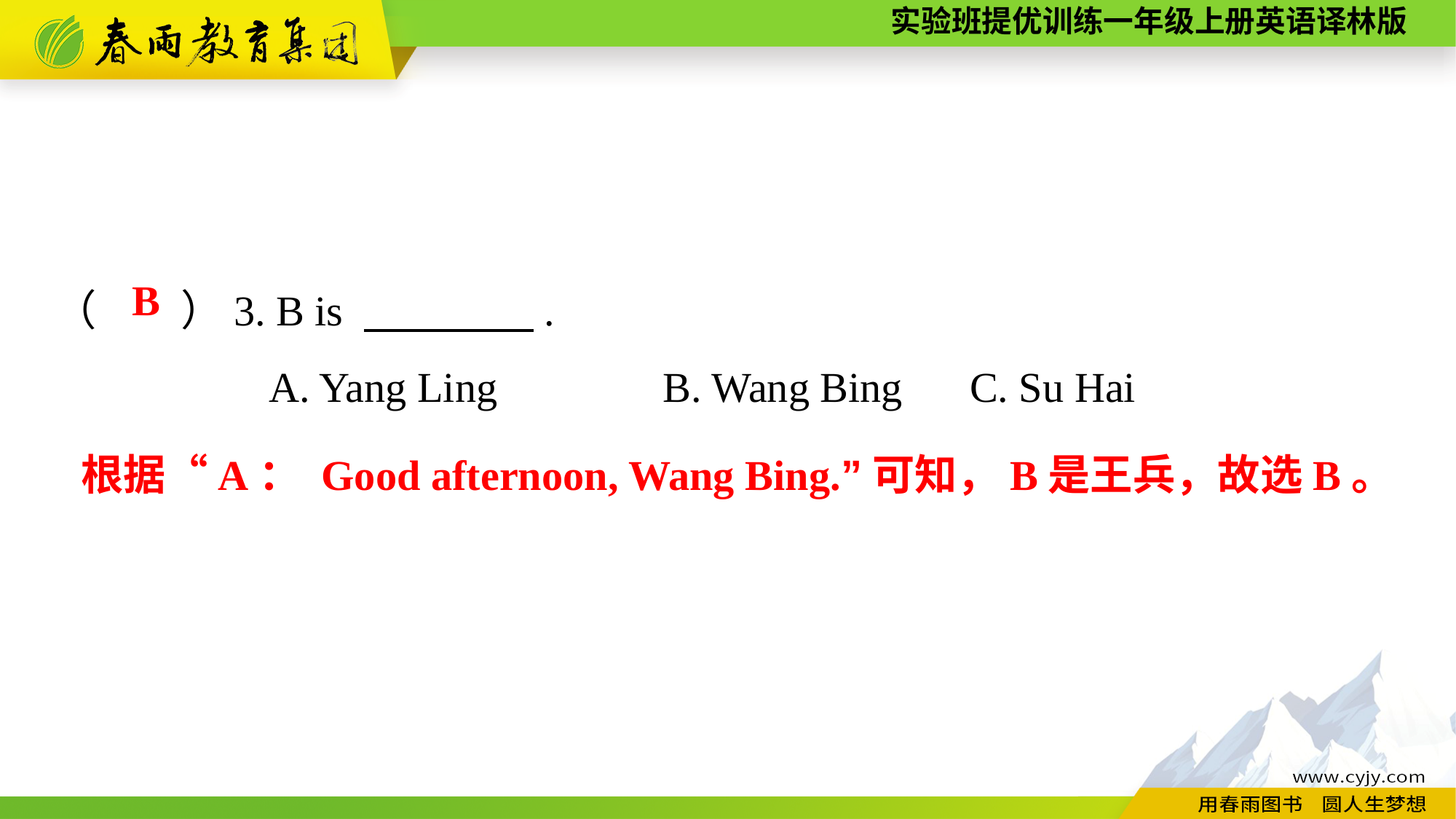

（　　）3. B is 　　　　.
A. Yang Ling	      B. Wang Bing	    C. Su Hai
B
根据“A： Good afternoon, Wang Bing.”可知，B是王兵，故选B。